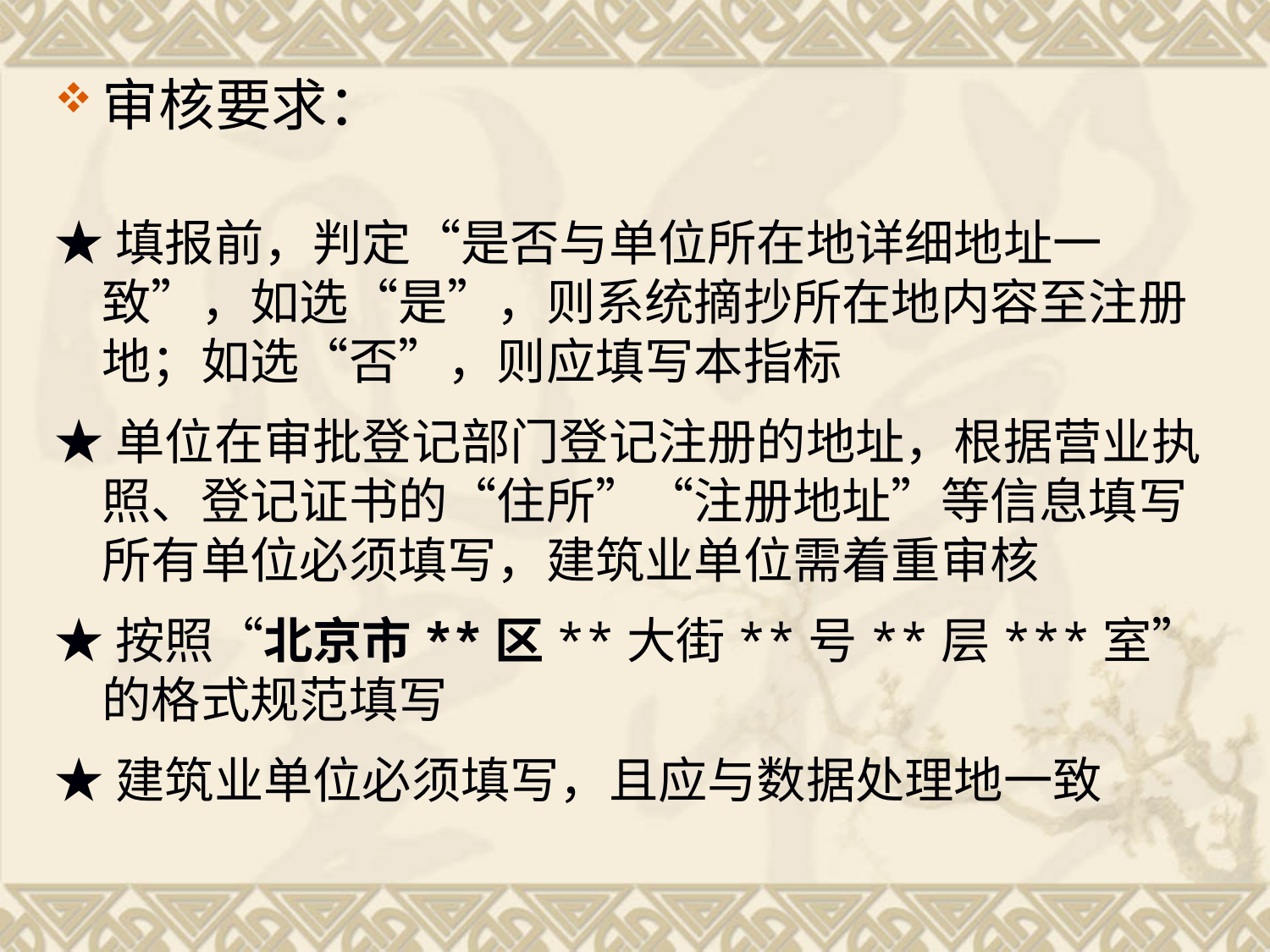

审核要求：

★填报前，判定“是否与单位所在地详细地址一致”，如选“是”，则系统摘抄所在地内容至注册地；如选“否”，则应填写本指标
★单位在审批登记部门登记注册的地址，根据营业执照、登记证书的“住所”“注册地址”等信息填写所有单位必须填写，建筑业单位需着重审核
★按照“北京市**区**大街**号**层***室”的格式规范填写
★建筑业单位必须填写，且应与数据处理地一致